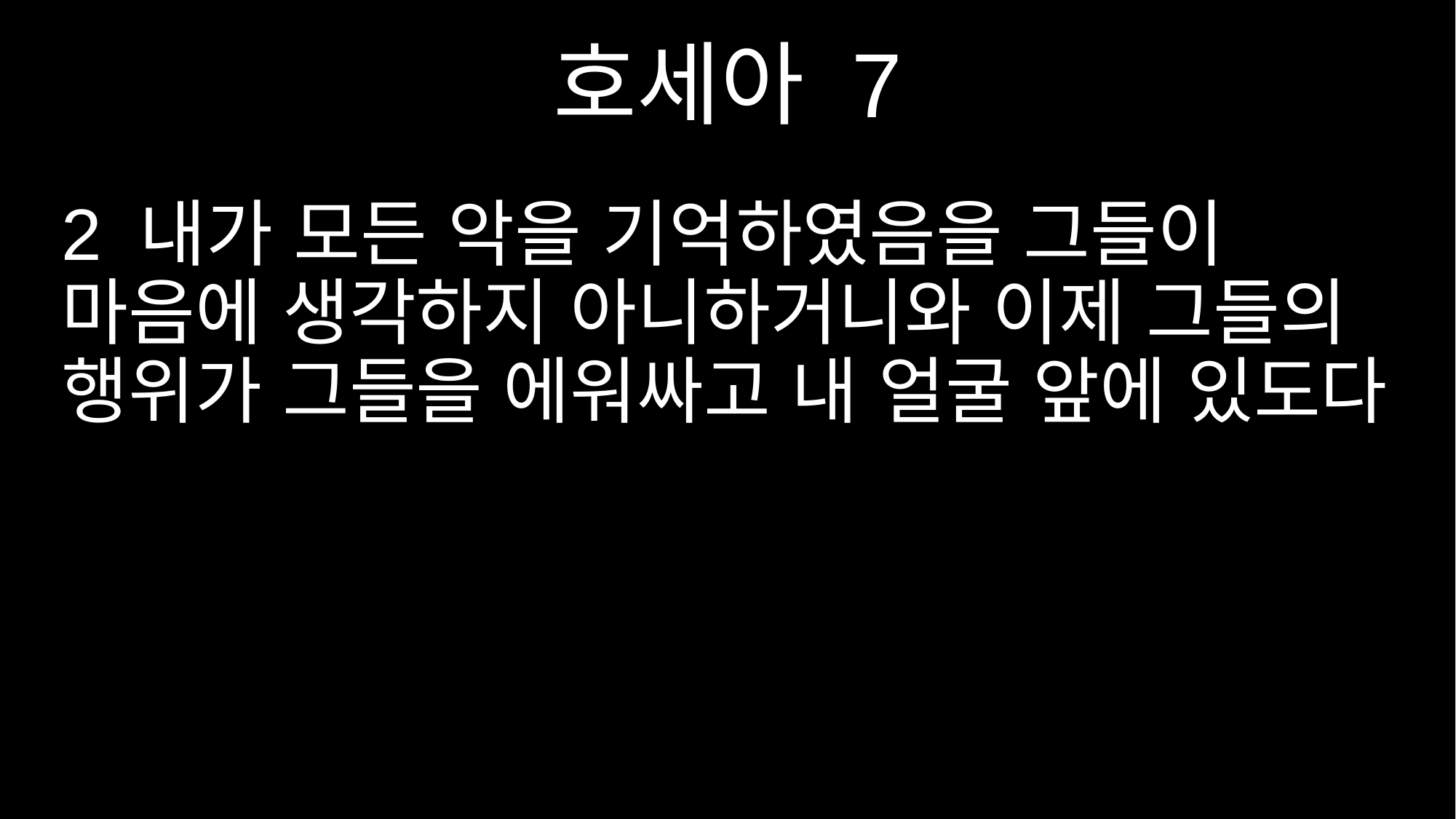

호세아 7
2 내가 모든 악을 기억하였음을 그들이 마음에 생각하지 아니하거니와 이제 그들의 행위가 그들을 에워싸고 내 얼굴 앞에 있도다